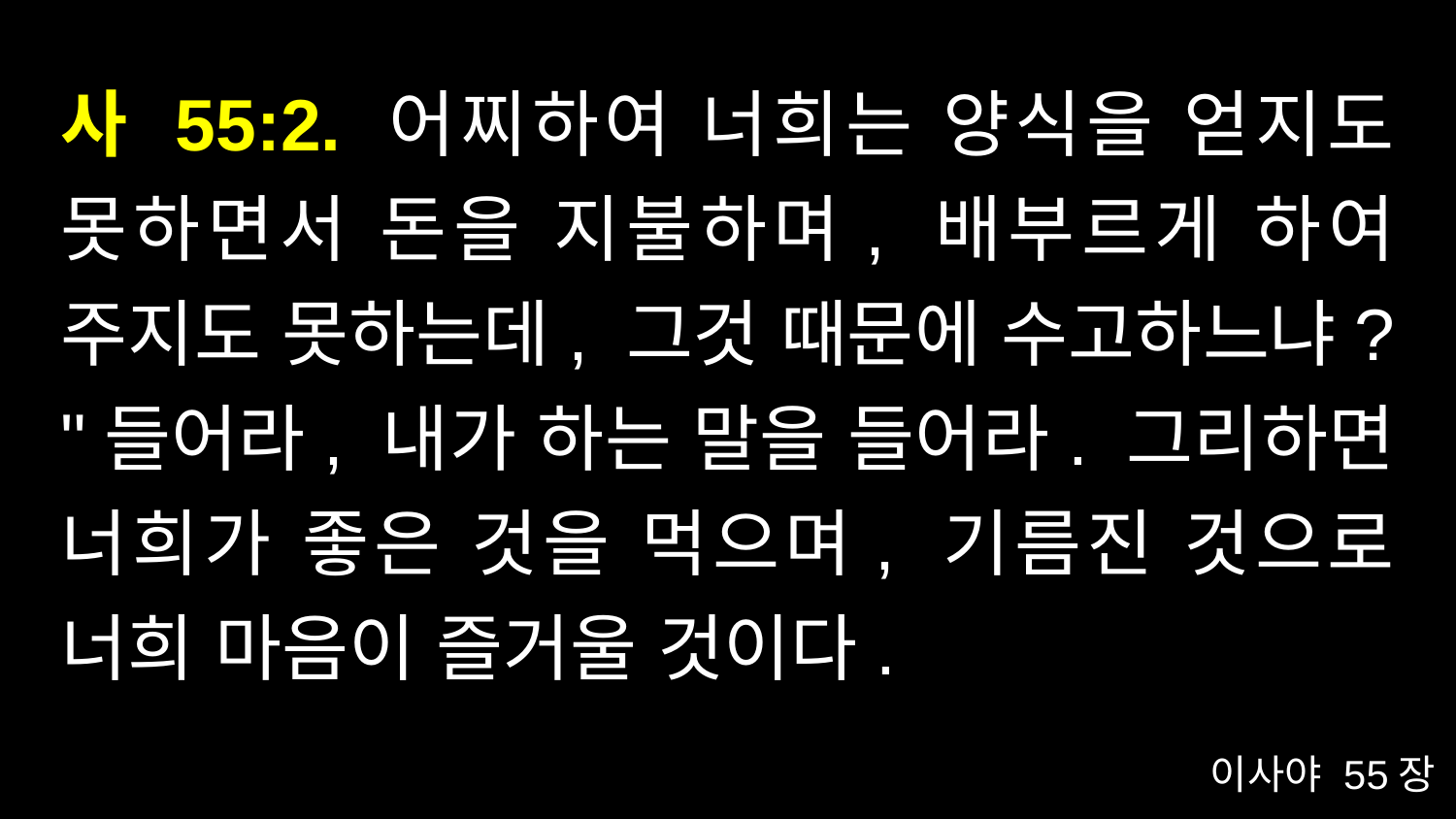

# 사 55:2. 어찌하여 너희는 양식을 얻지도 못하면서 돈을 지불하며, 배부르게 하여 주지도 못하는데, 그것 때문에 수고하느냐? "들어라, 내가 하는 말을 들어라. 그리하면 너희가 좋은 것을 먹으며, 기름진 것으로 너희 마음이 즐거울 것이다.
이사야 55장